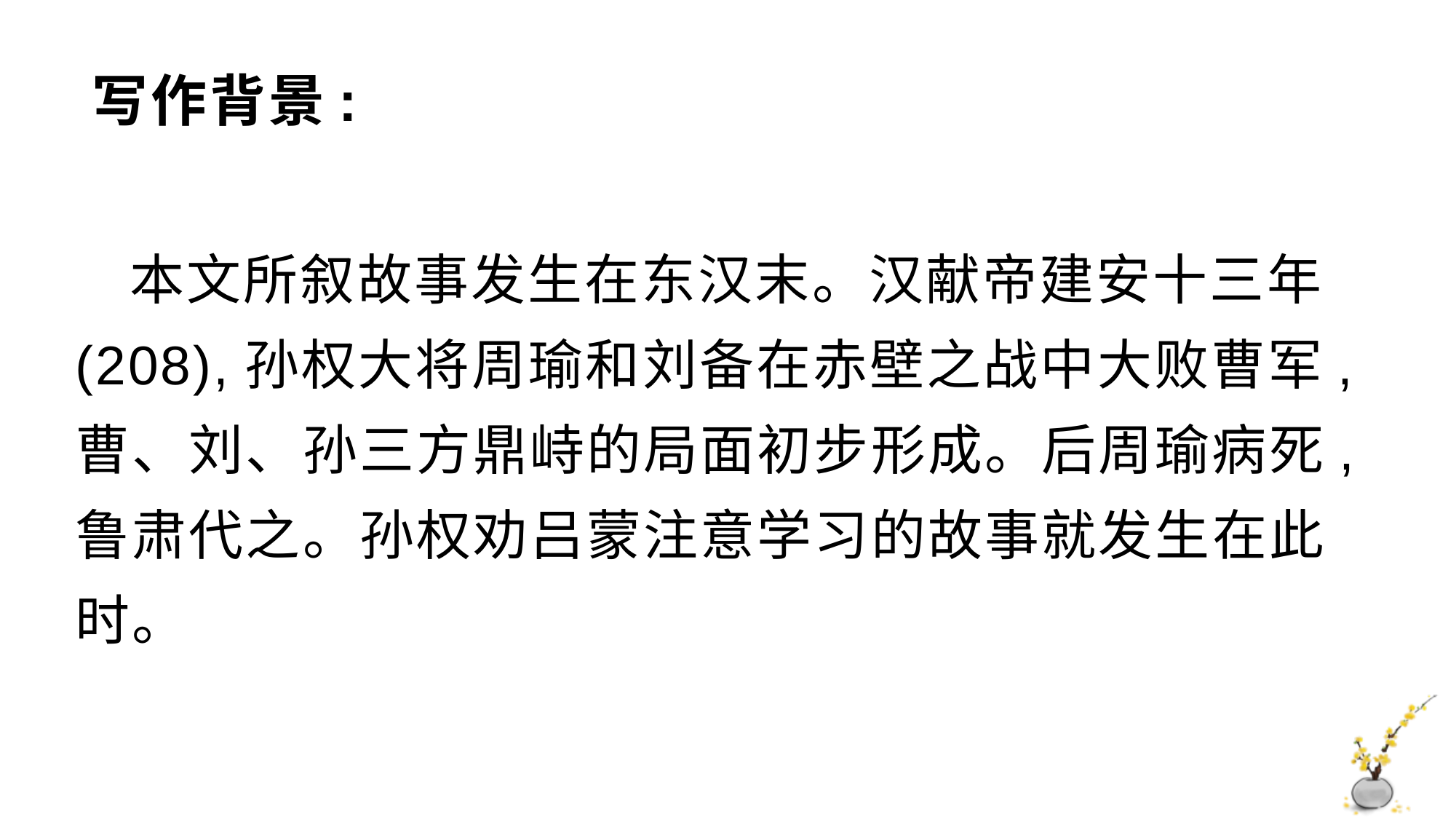

# 写作背景:
本文所叙故事发生在东汉末。汉献帝建安十三年(208),孙权大将周瑜和刘备在赤壁之战中大败曹军,曹、刘、孙三方鼎峙的局面初步形成。后周瑜病死,鲁肃代之。孙权劝吕蒙注意学习的故事就发生在此时。